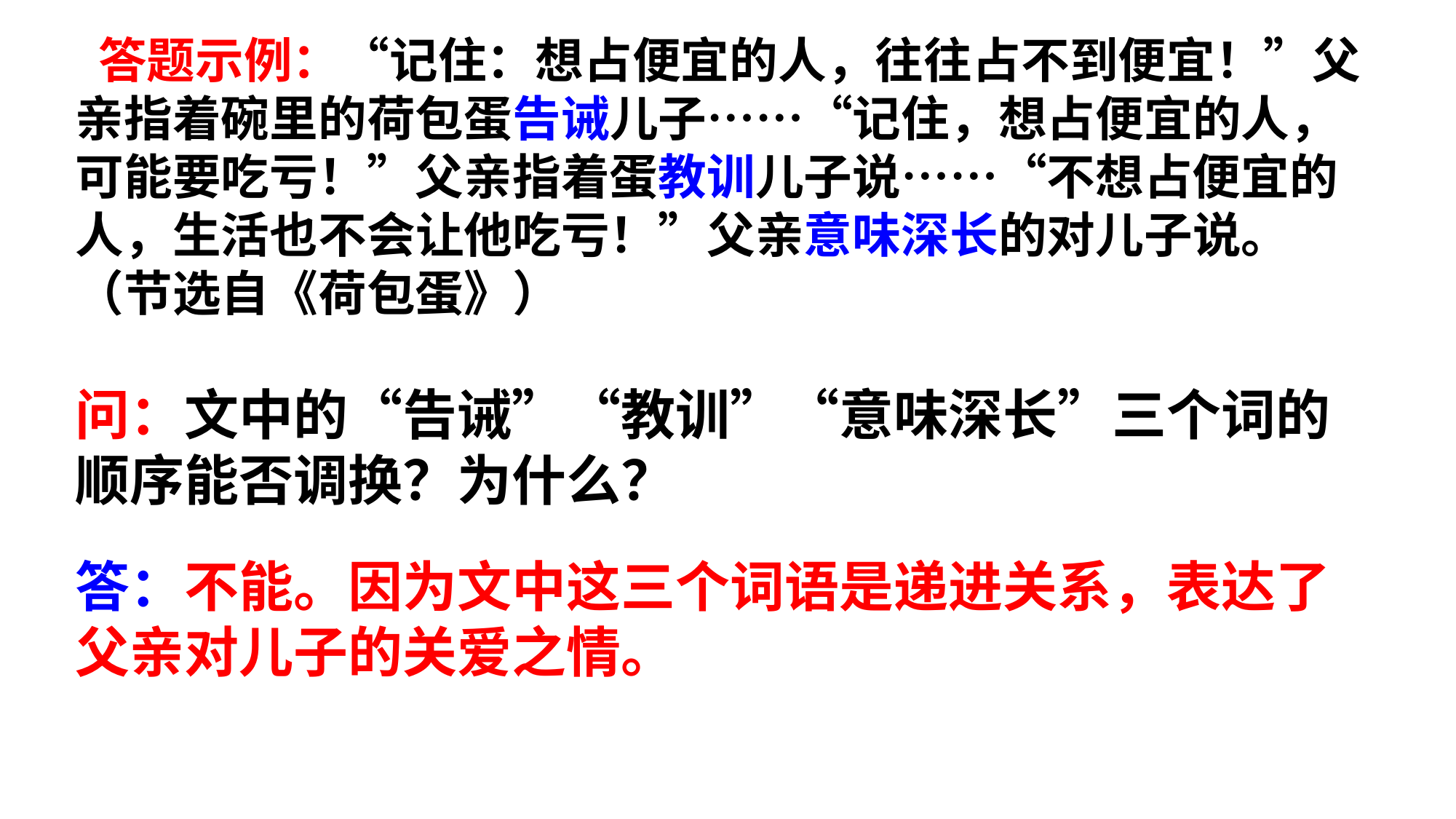

答题示例：“记住：想占便宜的人，往往占不到便宜！”父亲指着碗里的荷包蛋告诫儿子……“记住，想占便宜的人，可能要吃亏！”父亲指着蛋教训儿子说……“不想占便宜的人，生活也不会让他吃亏！”父亲意味深长的对儿子说。（节选自《荷包蛋》）
问：文中的“告诫”“教训”“意味深长”三个词的顺序能否调换？为什么？
答：不能。因为文中这三个词语是递进关系，表达了父亲对儿子的关爱之情。